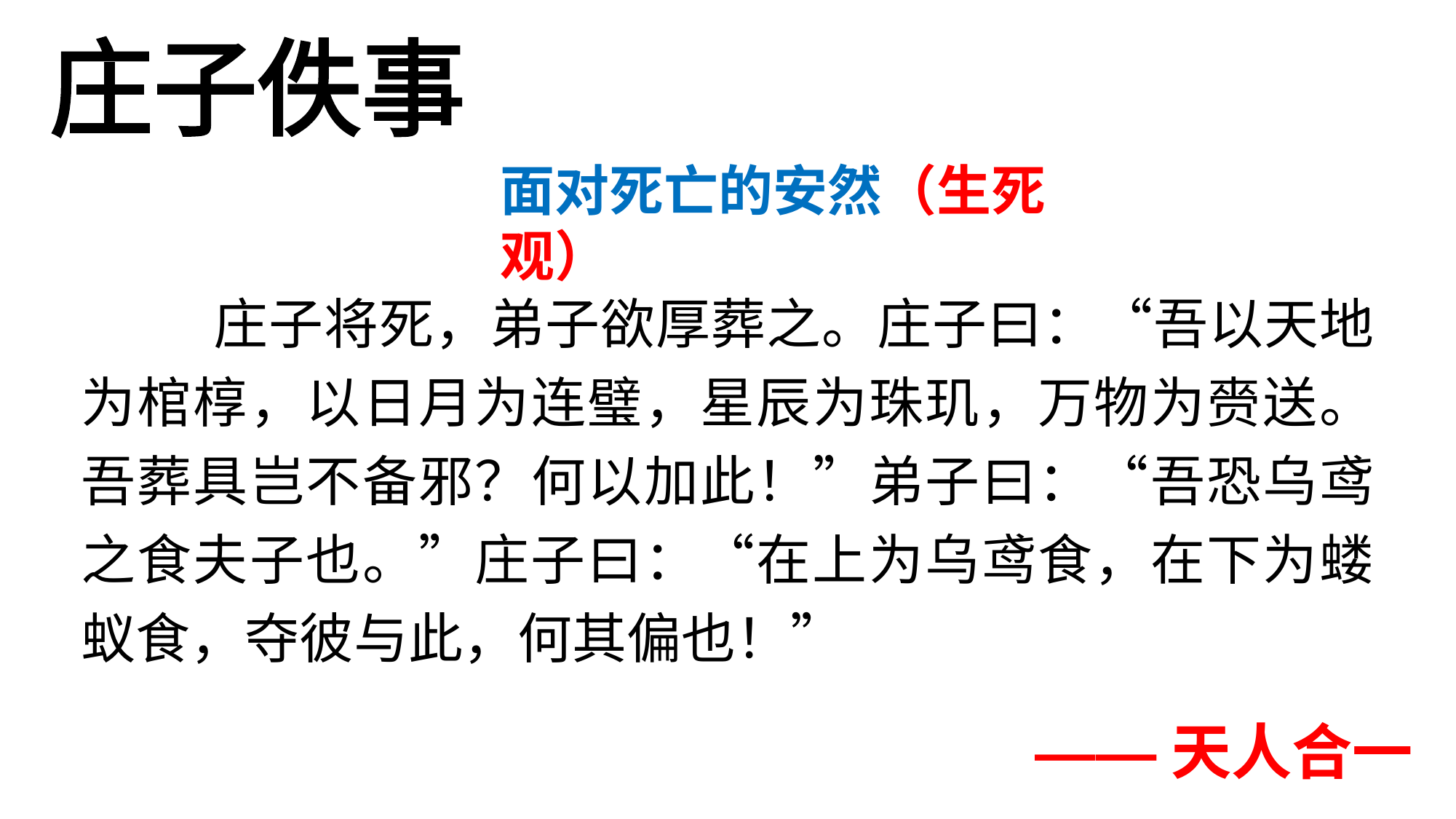

庄子佚事
面对死亡的安然（生死观）
         庄子将死，弟子欲厚葬之。庄子曰：“吾以天地为棺椁，以日月为连璧，星辰为珠玑，万物为赍送。吾葬具岂不备邪？何以加此！”弟子曰：“吾恐乌鸢之食夫子也。”庄子曰：“在上为乌鸢食，在下为蝼蚁食，夺彼与此，何其偏也！”
——天人合一